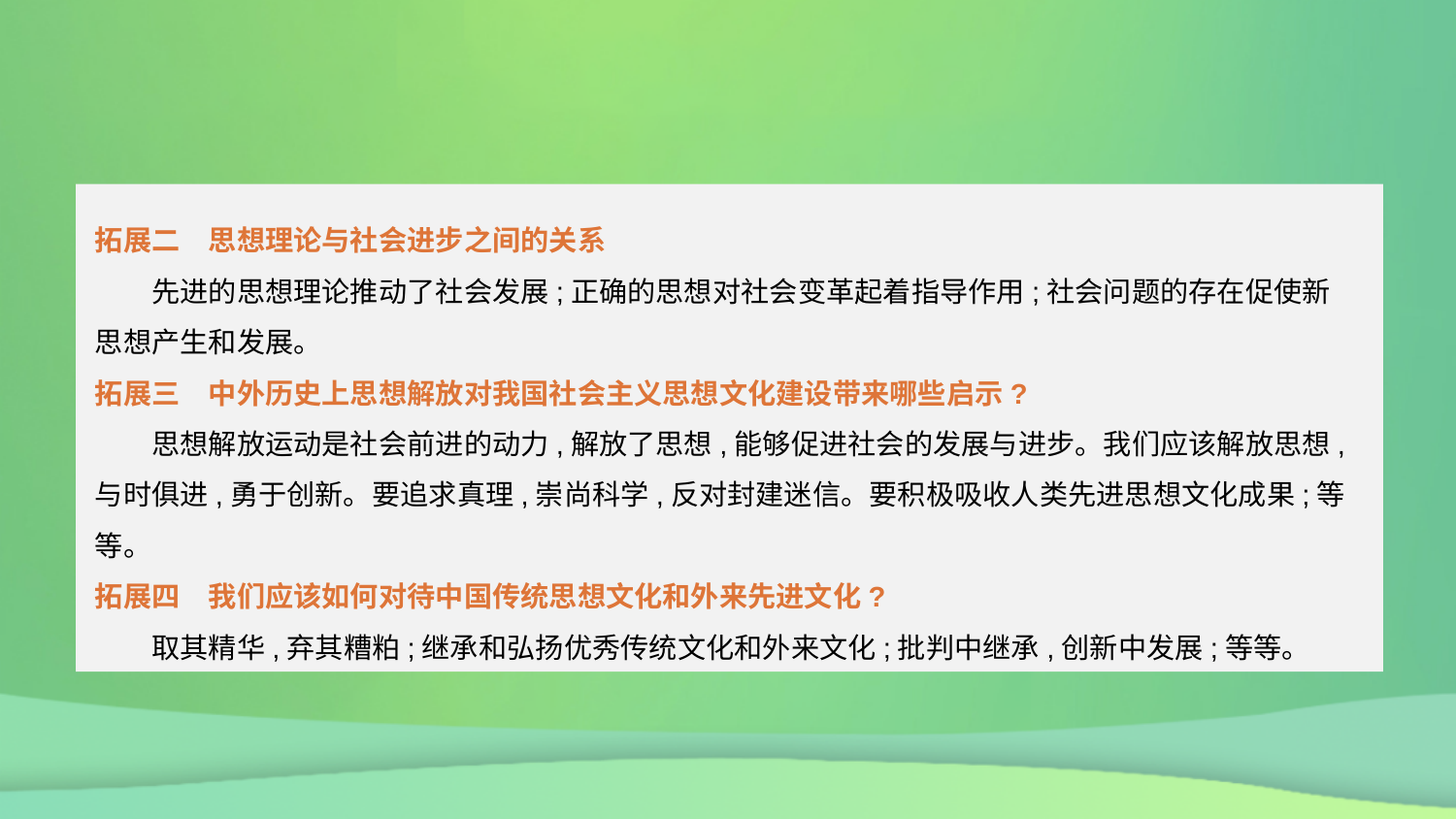

拓展二　思想理论与社会进步之间的关系
　　先进的思想理论推动了社会发展;正确的思想对社会变革起着指导作用;社会问题的存在促使新思想产生和发展。
拓展三　中外历史上思想解放对我国社会主义思想文化建设带来哪些启示?
　　思想解放运动是社会前进的动力,解放了思想,能够促进社会的发展与进步。我们应该解放思想,与时俱进,勇于创新。要追求真理,崇尚科学,反对封建迷信。要积极吸收人类先进思想文化成果;等等。
拓展四　我们应该如何对待中国传统思想文化和外来先进文化?
　　取其精华,弃其糟粕;继承和弘扬优秀传统文化和外来文化;批判中继承,创新中发展;等等。